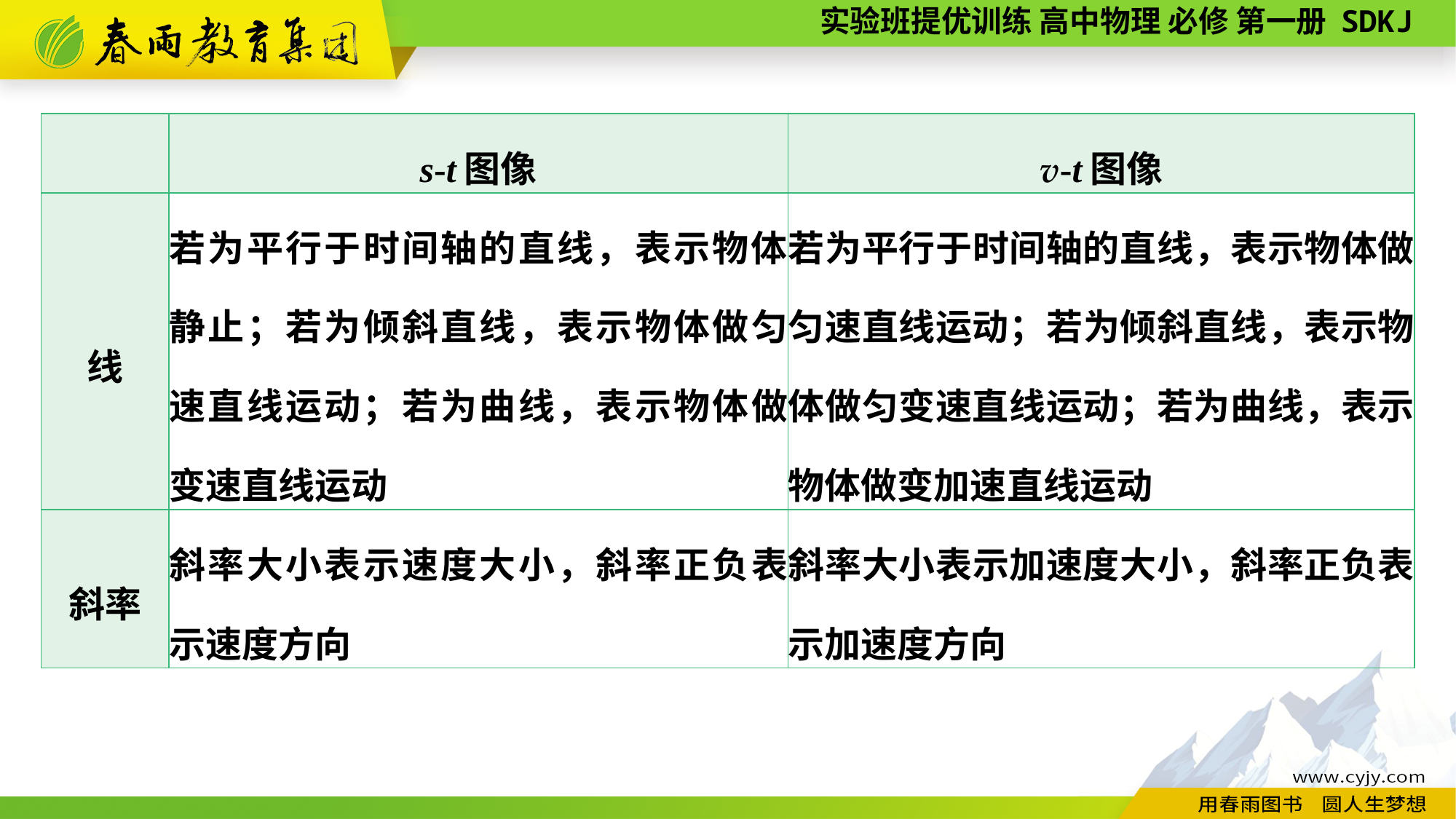

|  | s-t图像 | v-t图像 |
| --- | --- | --- |
| 线 | 若为平行于时间轴的直线，表示物体静止；若为倾斜直线，表示物体做匀速直线运动；若为曲线，表示物体做变速直线运动 | 若为平行于时间轴的直线，表示物体做匀速直线运动；若为倾斜直线，表示物体做匀变速直线运动；若为曲线，表示物体做变加速直线运动 |
| 斜率 | 斜率大小表示速度大小，斜率正负表示速度方向 | 斜率大小表示加速度大小，斜率正负表示加速度方向 |